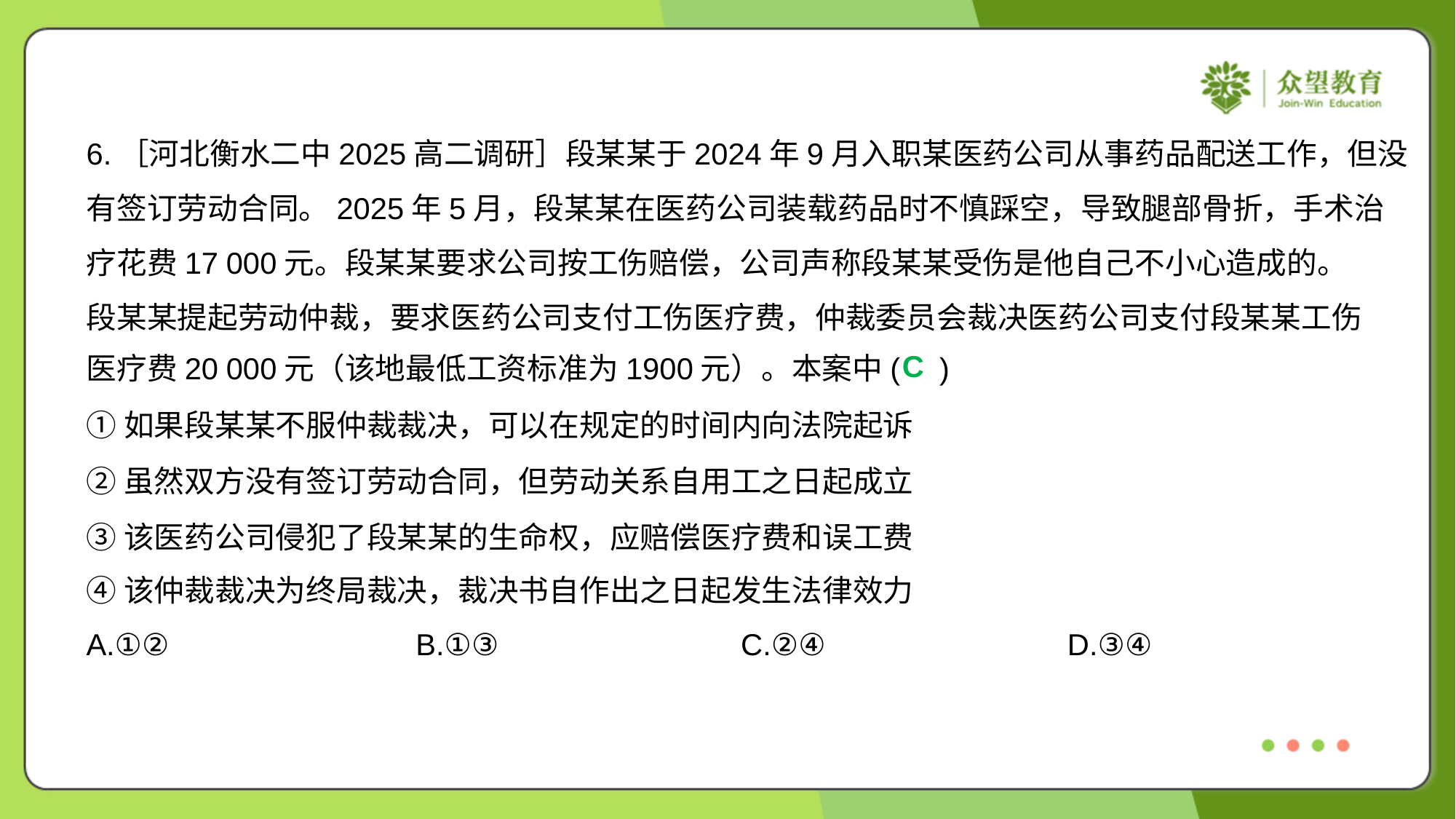

6.［河北衡水二中2025高二调研］段某某于2024年9月入职某医药公司从事药品配送工作，但没
有签订劳动合同。2025年5月，段某某在医药公司装载药品时不慎踩空，导致腿部骨折，手术治
疗花费17 000元。段某某要求公司按工伤赔偿，公司声称段某某受伤是他自己不小心造成的。
段某某提起劳动仲裁，要求医药公司支付工伤医疗费，仲裁委员会裁决医药公司支付段某某工伤
医疗费20 000元（该地最低工资标准为1900元）。本案中(     )
C
①如果段某某不服仲裁裁决，可以在规定的时间内向法院起诉
②虽然双方没有签订劳动合同，但劳动关系自用工之日起成立
③该医药公司侵犯了段某某的生命权，应赔偿医疗费和误工费
④该仲裁裁决为终局裁决，裁决书自作出之日起发生法律效力
A.①②	B.①③	C.②④	D.③④